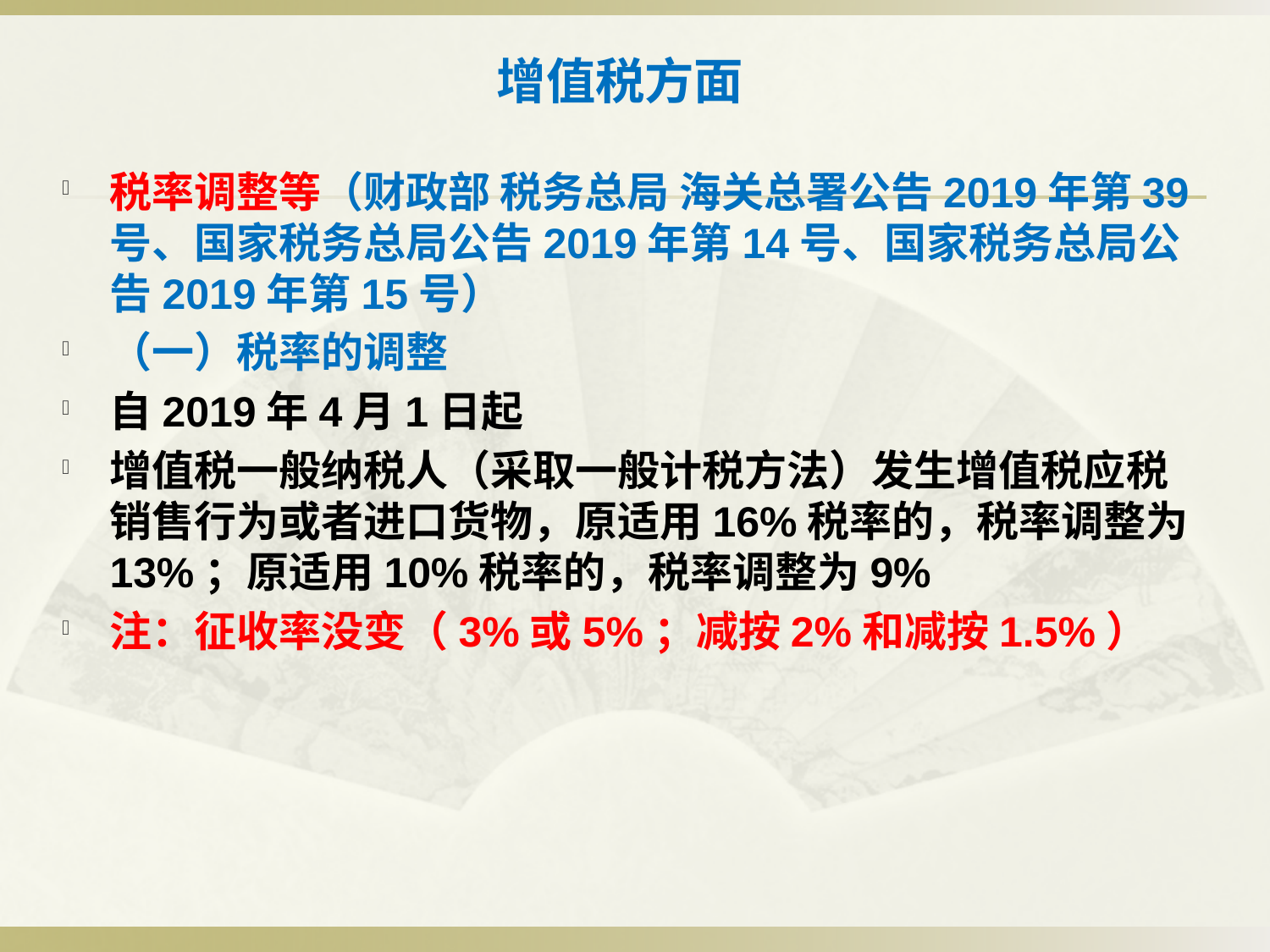

# 增值税方面
税率调整等（财政部 税务总局 海关总署公告2019年第39号、国家税务总局公告2019年第14号、国家税务总局公告2019年第15号）
（一）税率的调整
自2019年4月1日起
增值税一般纳税人（采取一般计税方法）发生增值税应税销售行为或者进口货物，原适用16%税率的，税率调整为13%；原适用10%税率的，税率调整为9%
注：征收率没变（3%或5%；减按2%和减按1.5%）